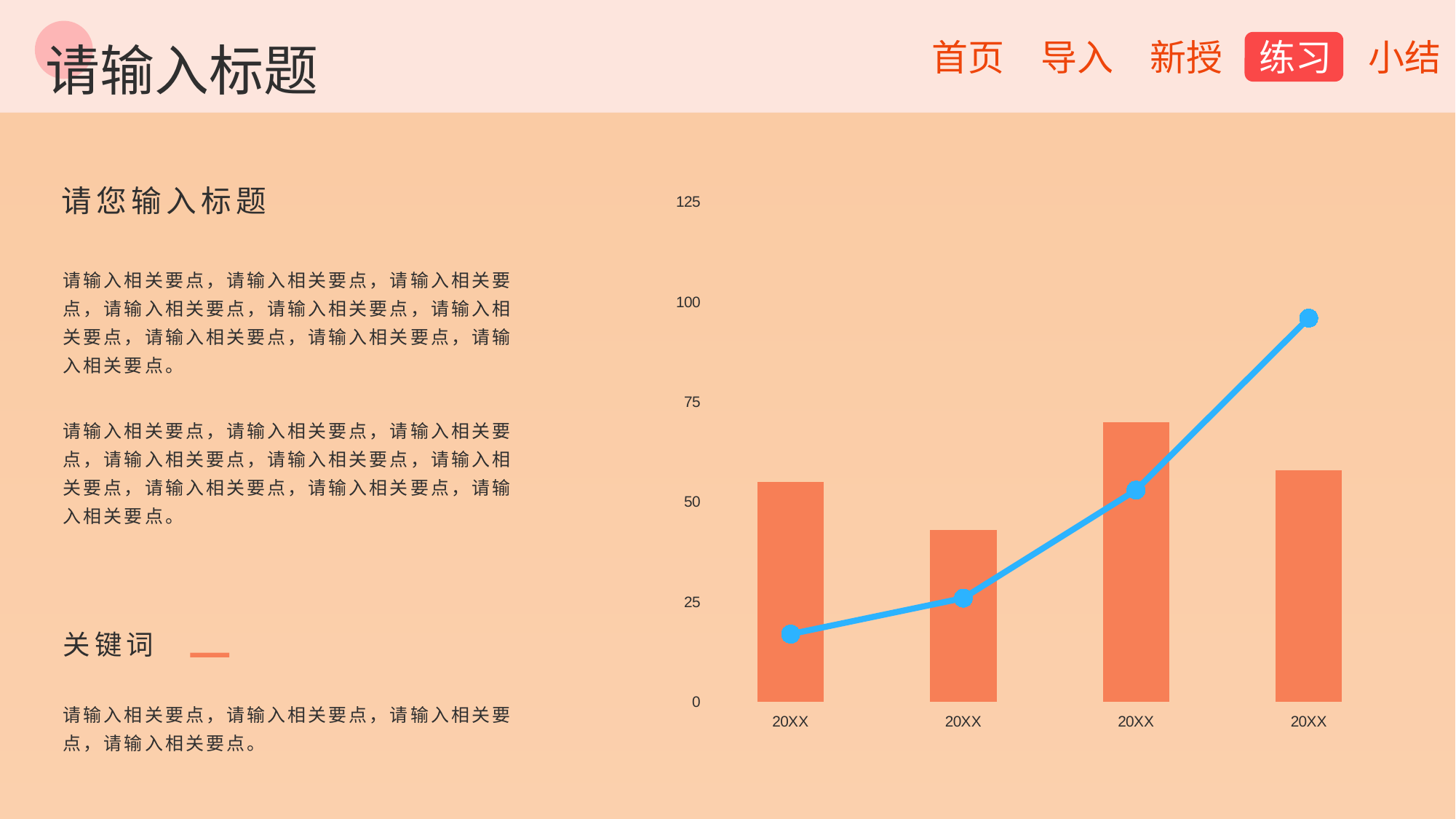

请输入标题

### Chart

| Category |  | Item 1 |
|---|---|---|
| 20XX | 55.0 | 17.0 |
| 20XX | 43.0 | 26.0 |
| 20XX | 70.0 | 53.0 |
| 20XX | 58.0 | 96.0 |
请您输入标题
请输入相关要点，请输入相关要点，请输入相关要点，请输入相关要点，请输入相关要点，请输入相关要点，请输入相关要点，请输入相关要点，请输入相关要点。
请输入相关要点，请输入相关要点，请输入相关要点，请输入相关要点，请输入相关要点，请输入相关要点，请输入相关要点，请输入相关要点，请输入相关要点。
关键词

请输入相关要点，请输入相关要点，请输入相关要点，请输入相关要点。